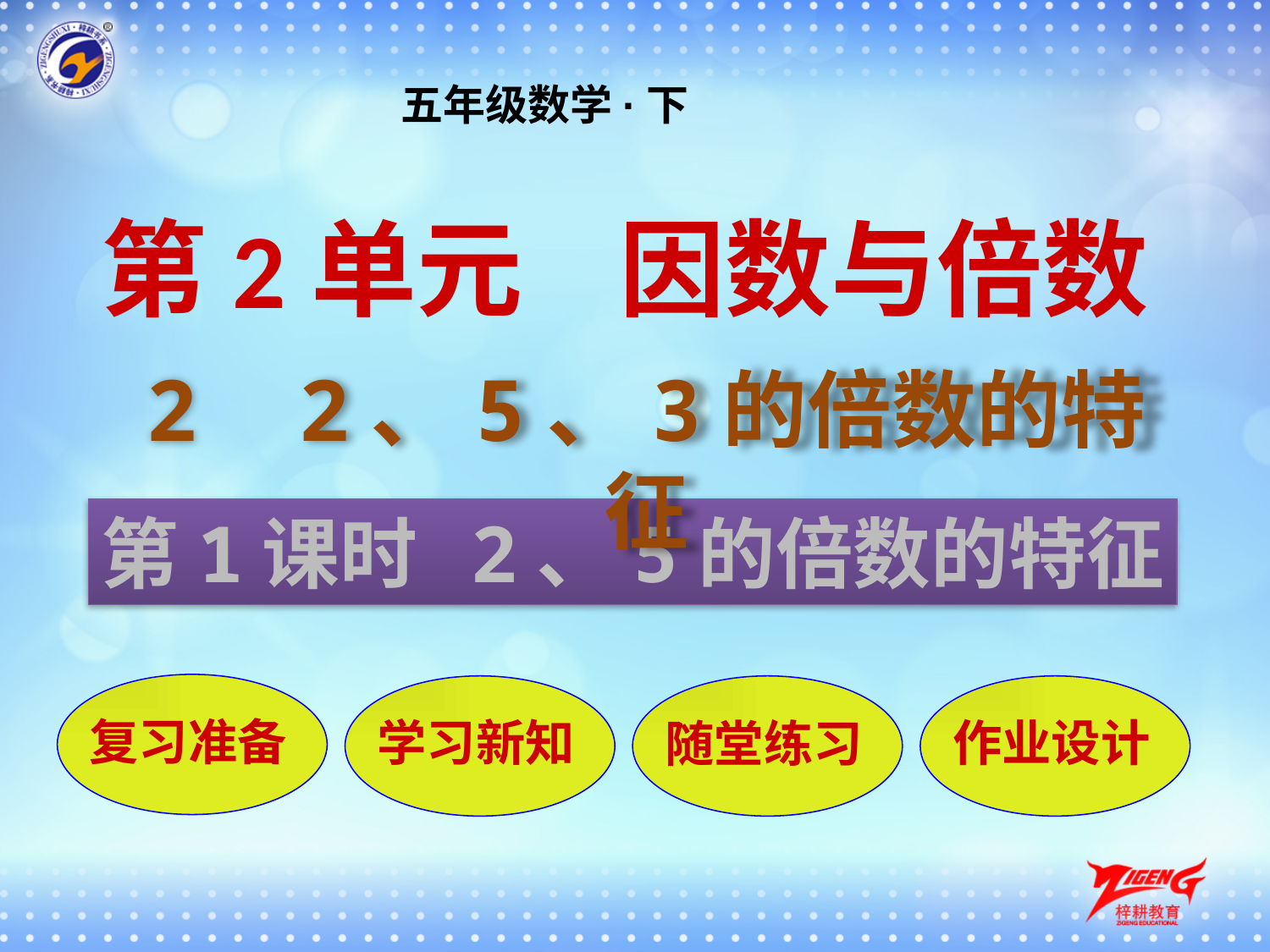

五年级数学·下
第2单元    因数与倍数
2  2、5、3的倍数的特征
第1课时  2、5的倍数的特征

复习准备

学习新知

随堂练习

作业设计